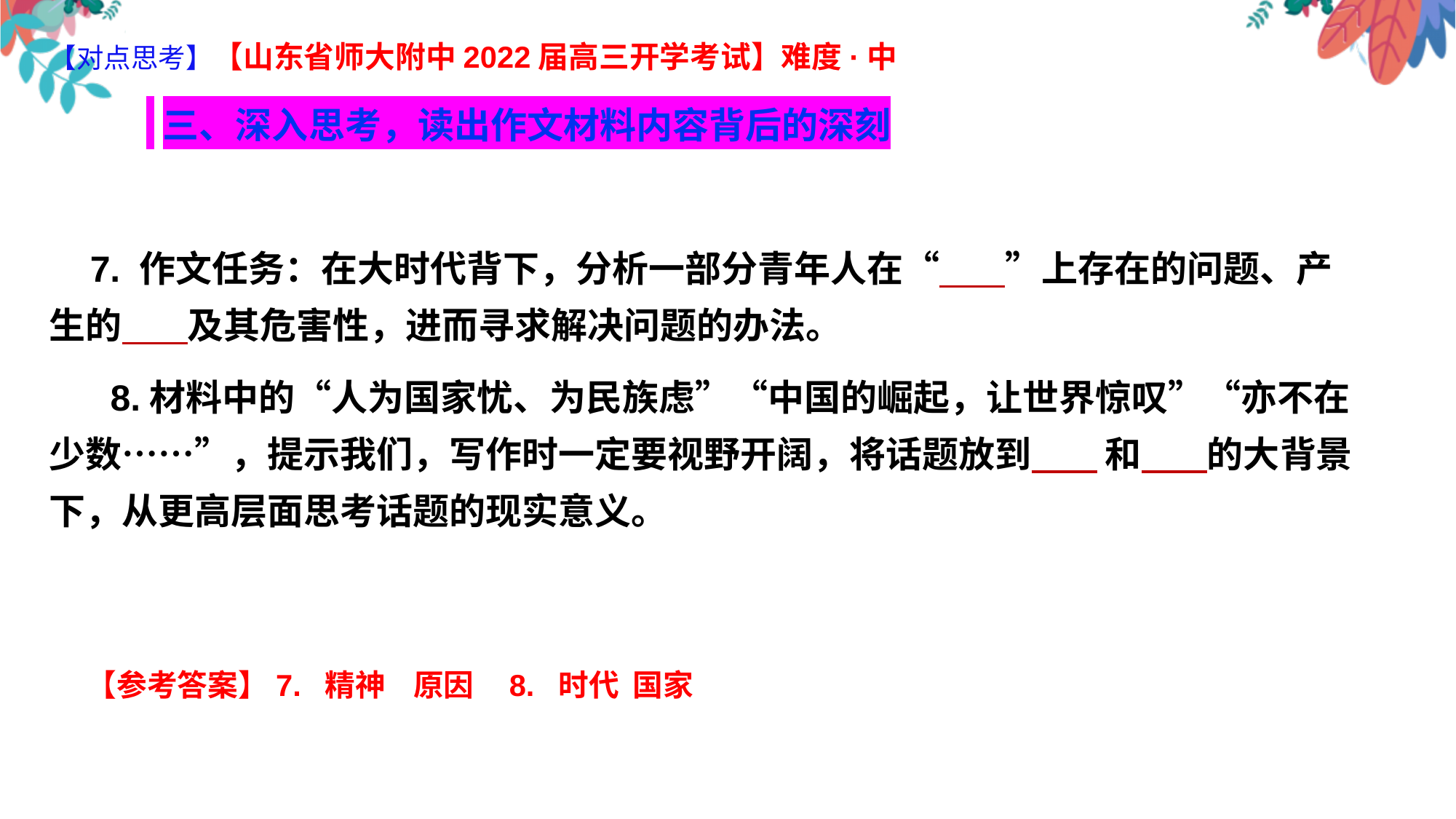

【对点思考】【山东省师大附中2022届高三开学考试】难度·中
               三、深入思考，读出作文材料内容背后的深刻

    7. 作文任务：在大时代背下，分析一部分青年人在“        ”上存在的问题、产生的        及其危害性，进而寻求解决问题的办法。
      8.材料中的“人为国家忧、为民族虑”“中国的崛起，让世界惊叹”“亦不在少数……”，提示我们，写作时一定要视野开阔，将话题放到         和        的大背景下，从更高层面思考话题的现实意义。

   【参考答案】7.  精神    原因    8.  时代  国家